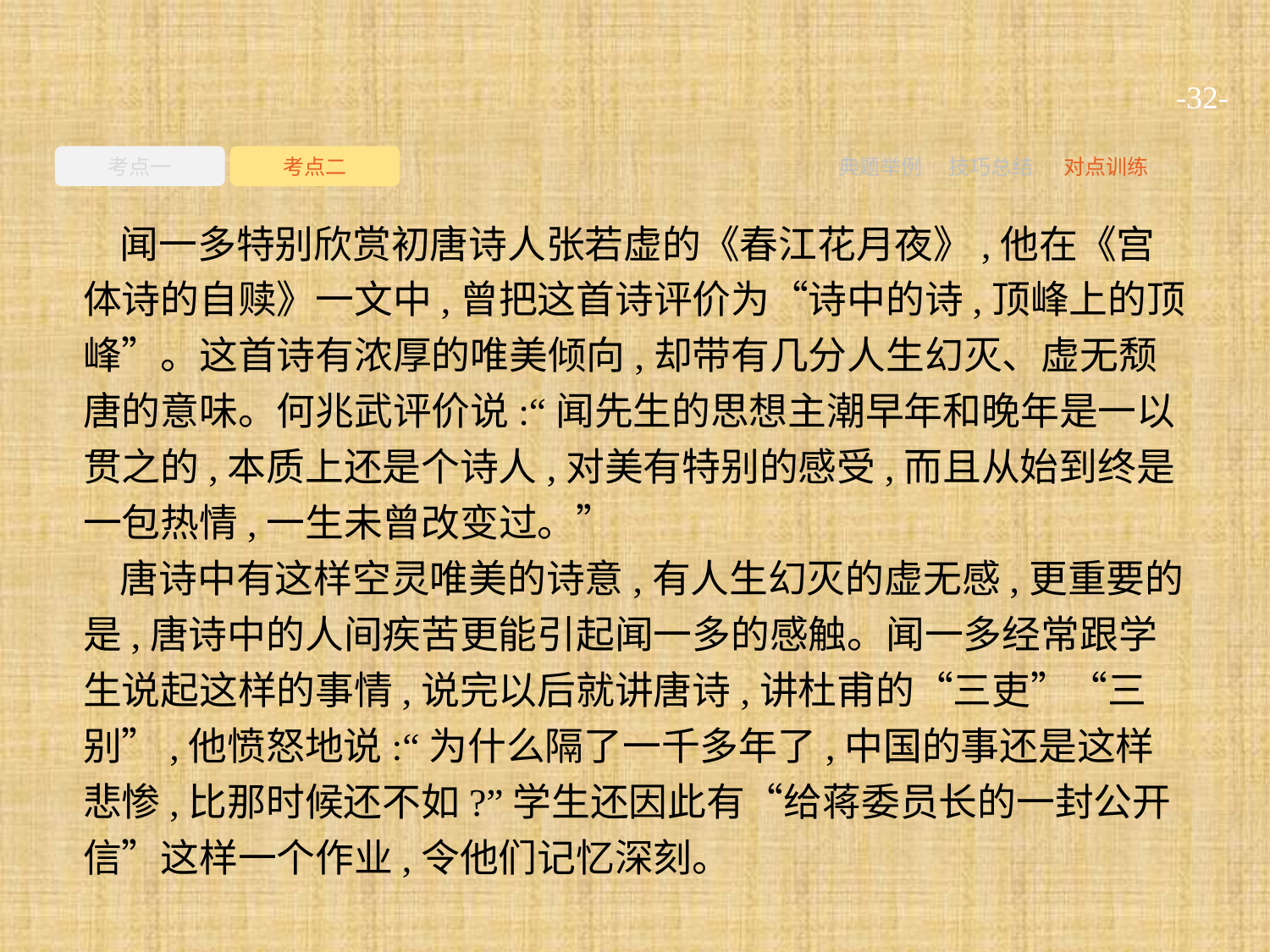

-32-
考点一
考点二
典题举例
技巧总结
对点训练
闻一多特别欣赏初唐诗人张若虚的《春江花月夜》,他在《宫体诗的自赎》一文中,曾把这首诗评价为“诗中的诗,顶峰上的顶峰”。这首诗有浓厚的唯美倾向,却带有几分人生幻灭、虚无颓唐的意味。何兆武评价说:“闻先生的思想主潮早年和晚年是一以贯之的,本质上还是个诗人,对美有特别的感受,而且从始到终是一包热情,一生未曾改变过。”
唐诗中有这样空灵唯美的诗意,有人生幻灭的虚无感,更重要的是,唐诗中的人间疾苦更能引起闻一多的感触。闻一多经常跟学生说起这样的事情,说完以后就讲唐诗,讲杜甫的“三吏”“三别”,他愤怒地说:“为什么隔了一千多年了,中国的事还是这样悲惨,比那时候还不如?”学生还因此有“给蒋委员长的一封公开信”这样一个作业,令他们记忆深刻。